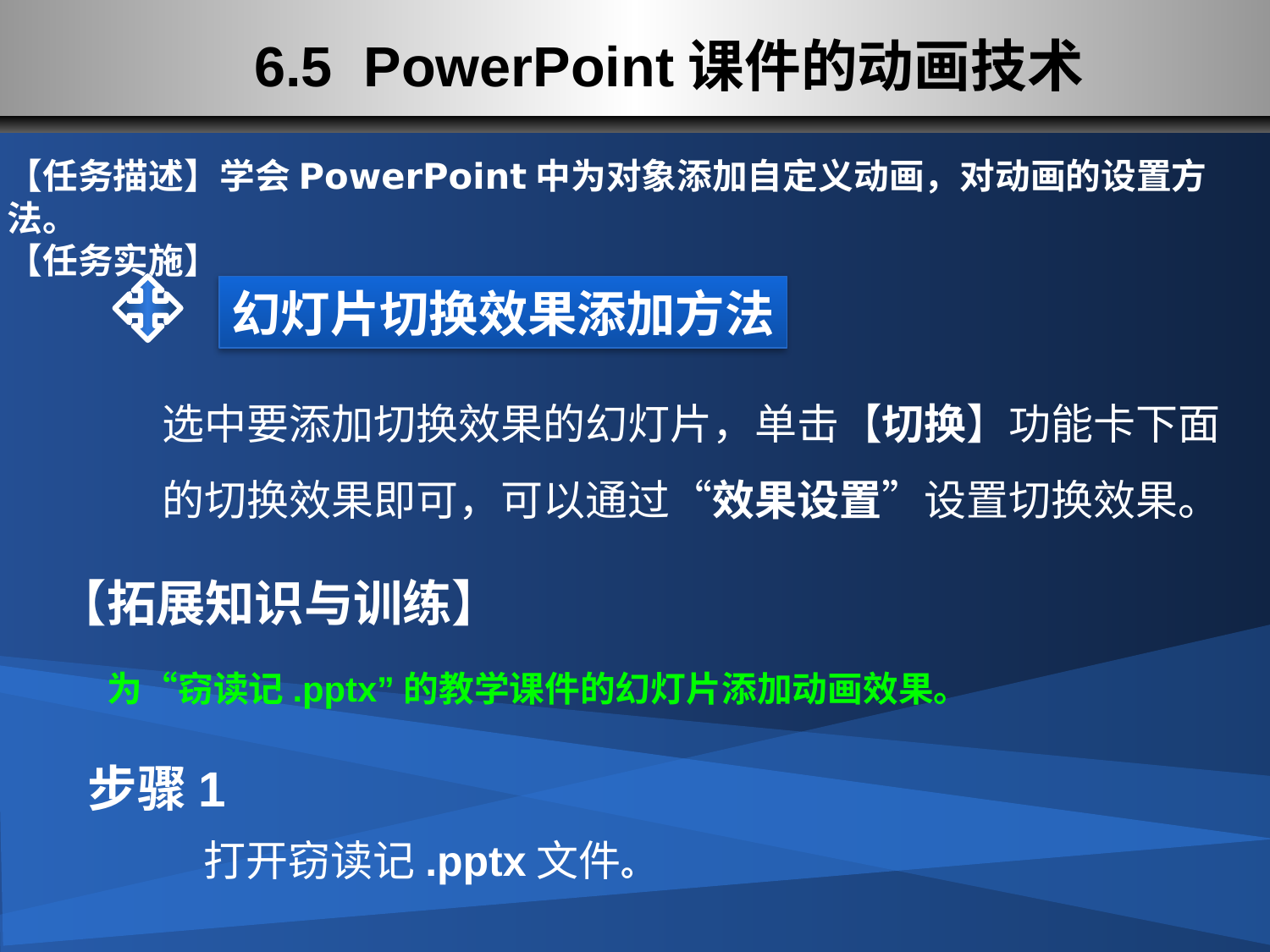

6.5  PowerPoint课件的动画技术
【任务描述】学会PowerPoint中为对象添加自定义动画，对动画的设置方法。
【任务实施】

幻灯片切换效果添加方法
选中要添加切换效果的幻灯片，单击【切换】功能卡下面的切换效果即可，可以通过“效果设置”设置切换效果。
【拓展知识与训练】
为“窃读记.pptx”的教学课件的幻灯片添加动画效果。
步骤1

打开窃读记.pptx文件。